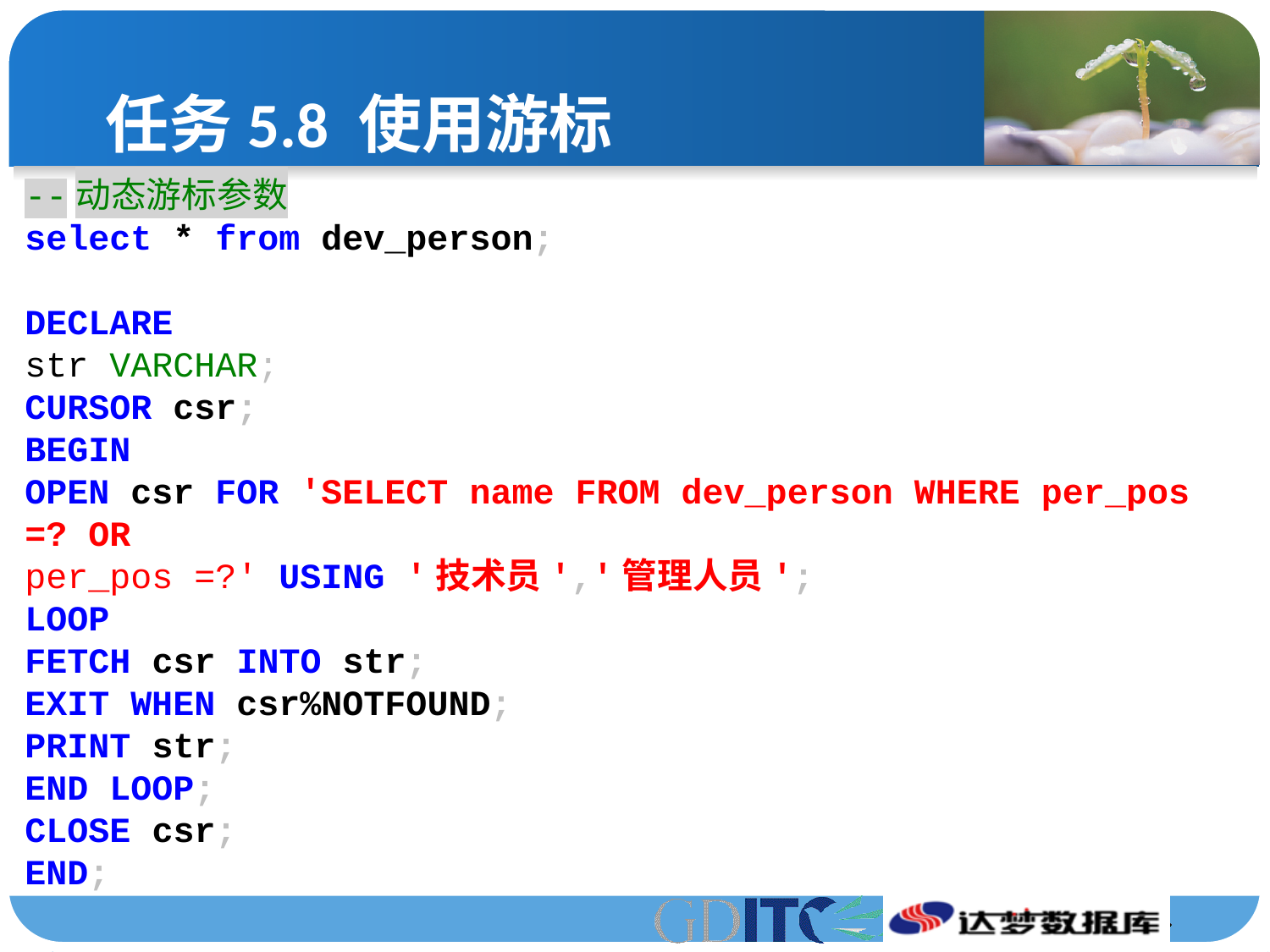

# 任务5.8 使用游标
--动态游标参数
select * from dev_person;

DECLARE
str VARCHAR;
CURSOR csr;
BEGIN
OPEN csr FOR 'SELECT name FROM dev_person WHERE per_pos =? OR
per_pos =?' USING '技术员','管理人员';
LOOP
FETCH csr INTO str;
EXIT WHEN csr%NOTFOUND;
PRINT str;
END LOOP;
CLOSE csr;
END;